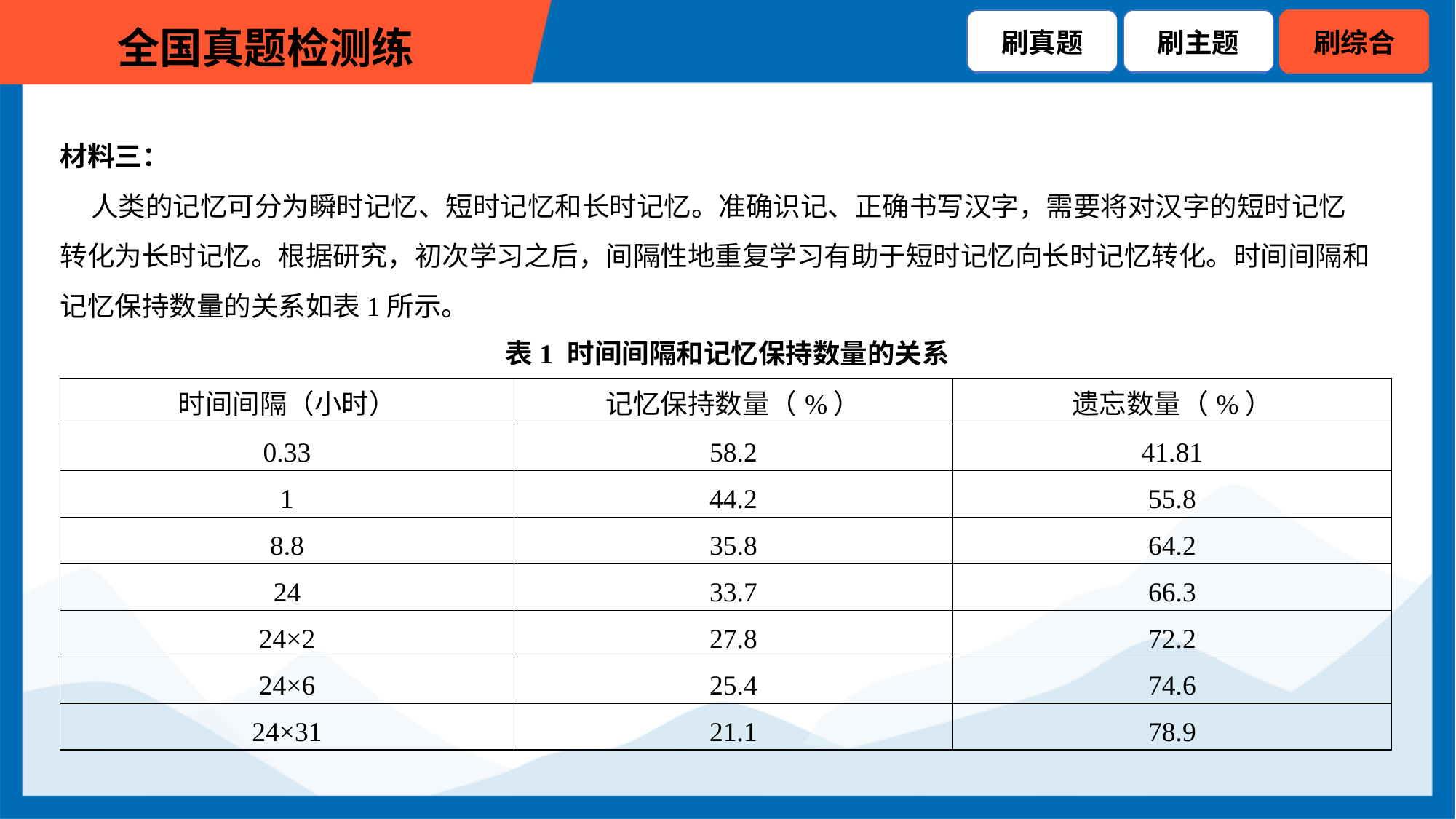

材料三：
    人类的记忆可分为瞬时记忆、短时记忆和长时记忆。准确识记、正确书写汉字，需要将对汉字的短时记忆
转化为长时记忆。根据研究，初次学习之后，间隔性地重复学习有助于短时记忆向长时记忆转化。时间间隔和
记忆保持数量的关系如表1所示。
表1 时间间隔和记忆保持数量的关系
| 时间间隔（小时） | 记忆保持数量（%） | 遗忘数量（%） |
| --- | --- | --- |
| 0.33 | 58.2 | 41.81 |
| 1 | 44.2 | 55.8 |
| 8.8 | 35.8 | 64.2 |
| 24 | 33.7 | 66.3 |
| 24×2 | 27.8 | 72.2 |
| 24×6 | 25.4 | 74.6 |
| 24×31 | 21.1 | 78.9 |